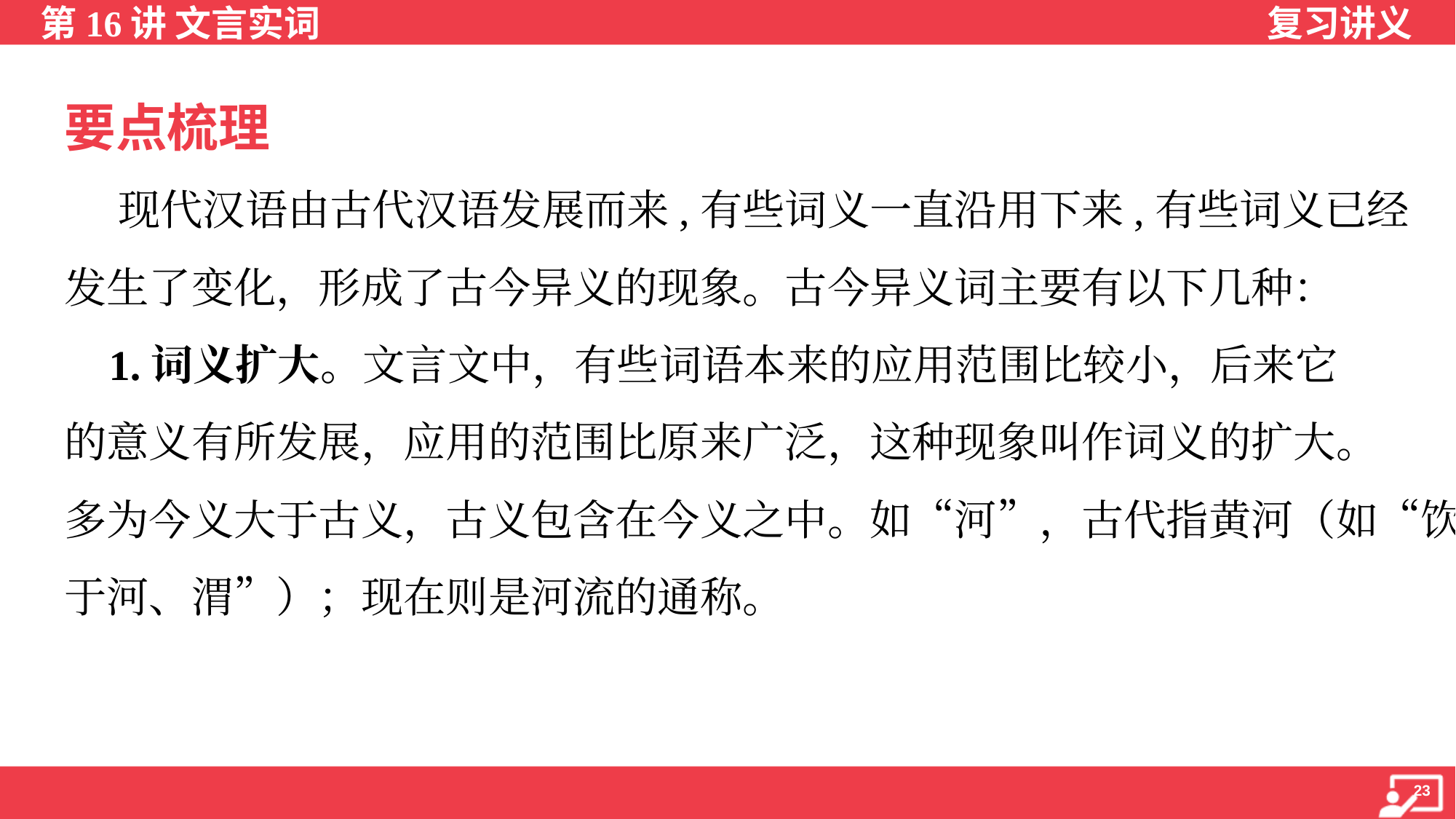

要点梳理
    现代汉语由古代汉语发展而来,有些词义一直沿用下来,有些词义已经
发生了变化，形成了古今异义的现象。古今异义词主要有以下几种：
    1.词义扩大。文言文中，有些词语本来的应用范围比较小，后来它
的意义有所发展，应用的范围比原来广泛，这种现象叫作词义的扩大。
多为今义大于古义，古义包含在今义之中。如“河”，古代指黄河（如“饮
于河、渭”）；现在则是河流的通称。